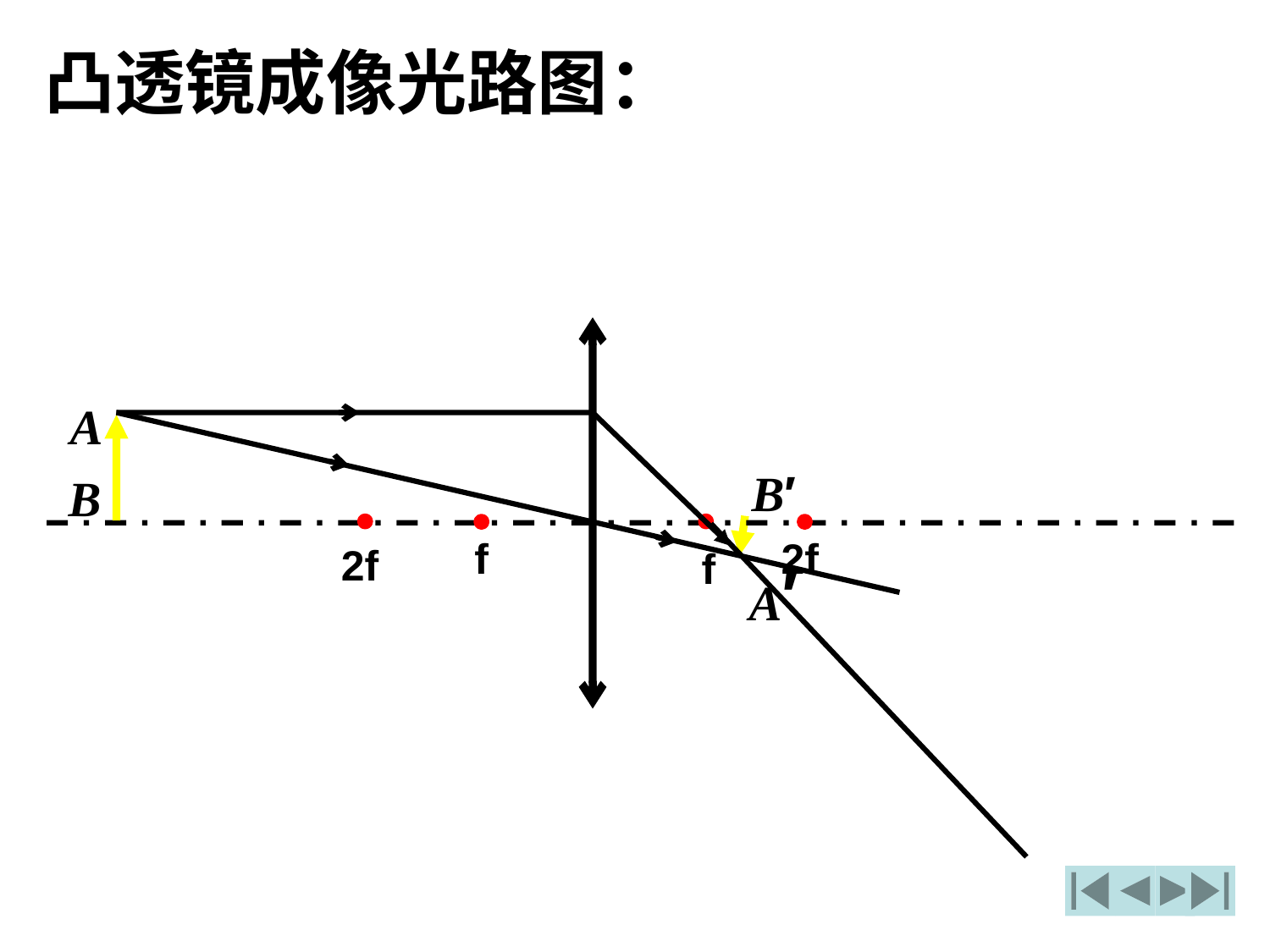

凸透镜成像光路图：

A

B

B′
A′

f
2f
2f
f